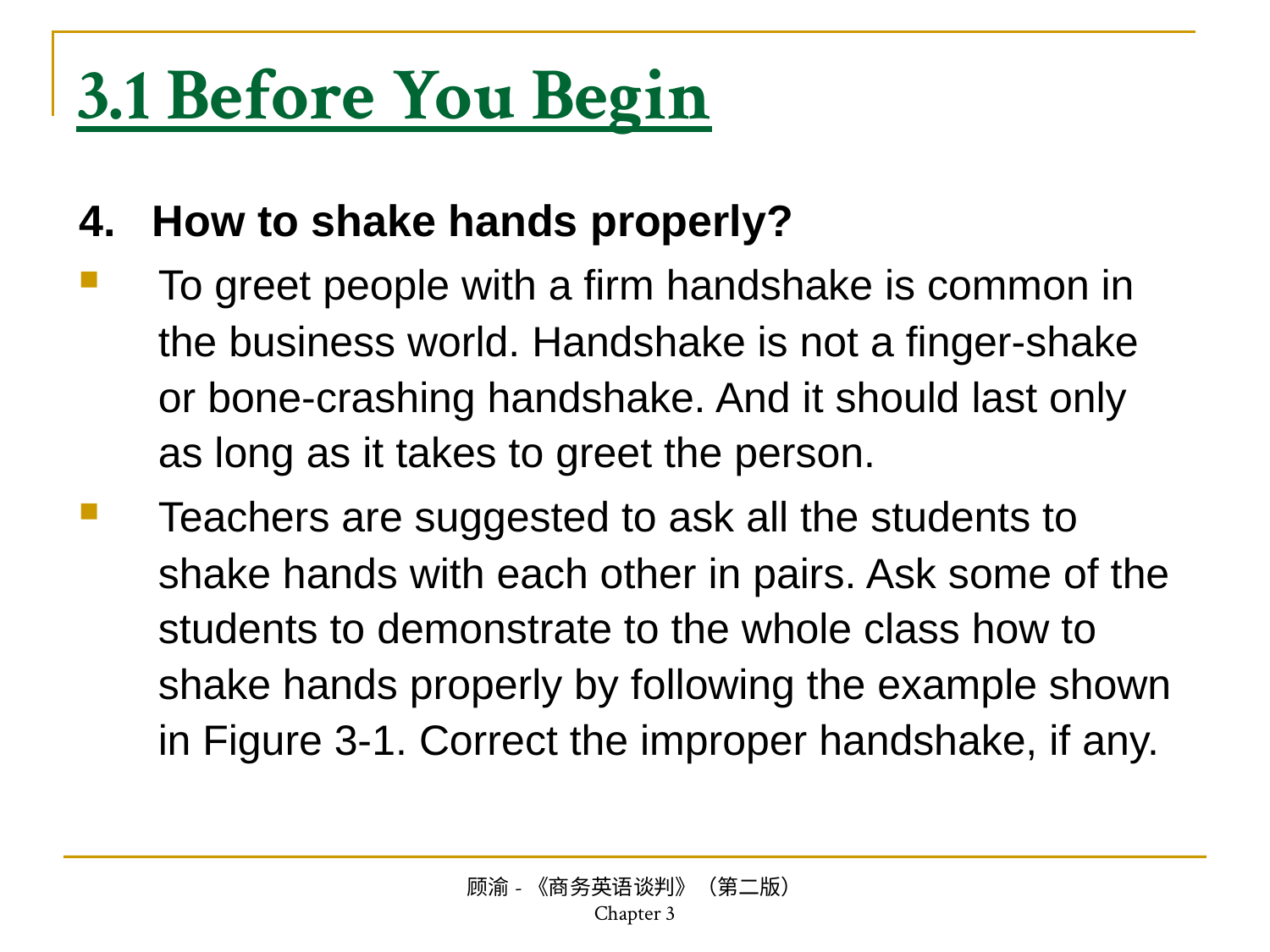

# 3.1 Before You Begin
4.   How to shake hands properly?
To greet people with a firm handshake is common in the business world. Handshake is not a finger-shake or bone-crashing handshake. And it should last only as long as it takes to greet the person.
Teachers are suggested to ask all the students to shake hands with each other in pairs. Ask some of the students to demonstrate to the whole class how to shake hands properly by following the example shown in Figure 3-1. Correct the improper handshake, if any.

7
顾渝-《商务英语谈判》（第二版） Chapter 3